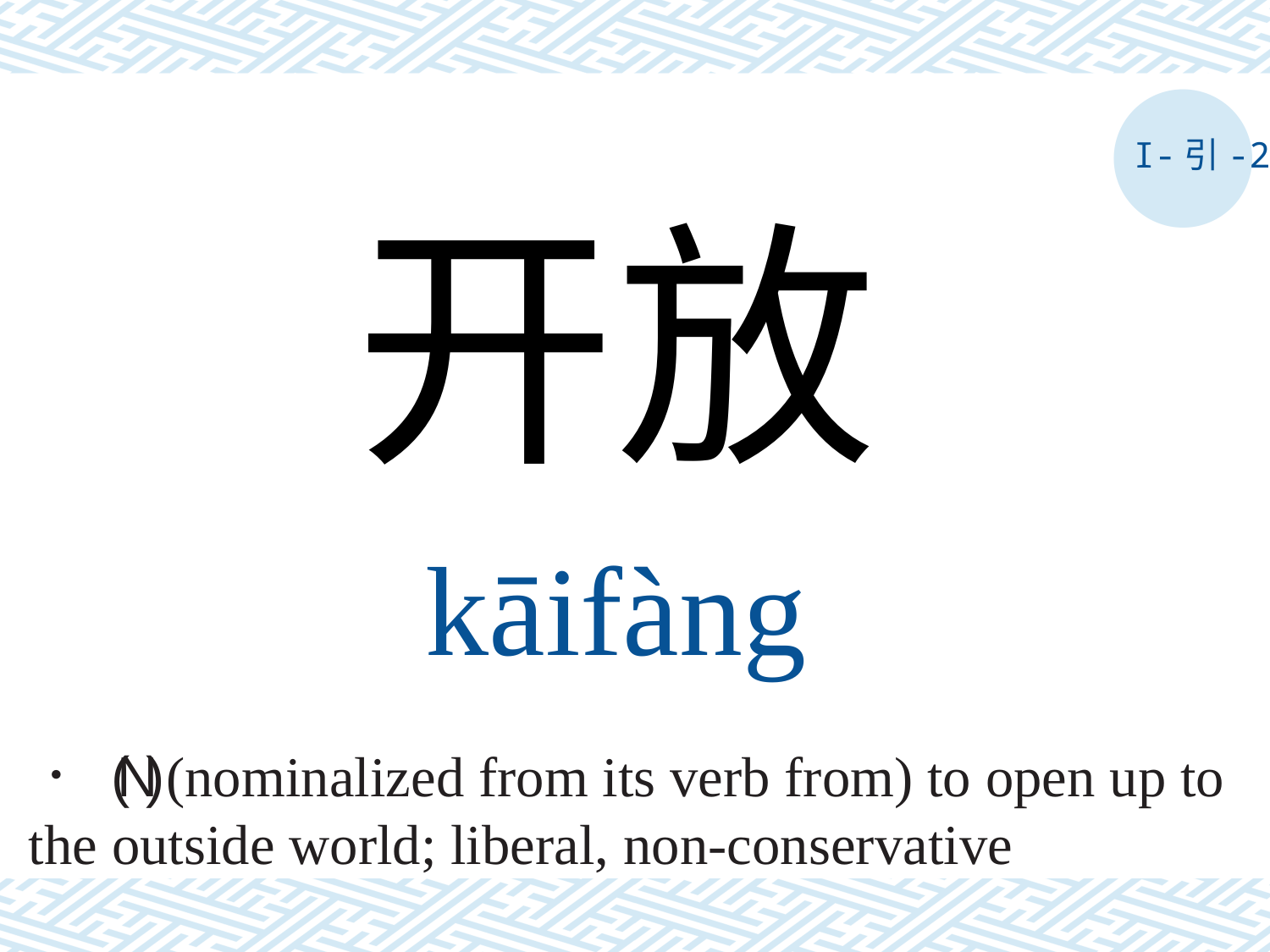

I-引-2

开放
kāifàng
． ( N ) (nominalized from its verb from) to open up to the outside world; liberal, non-conservative